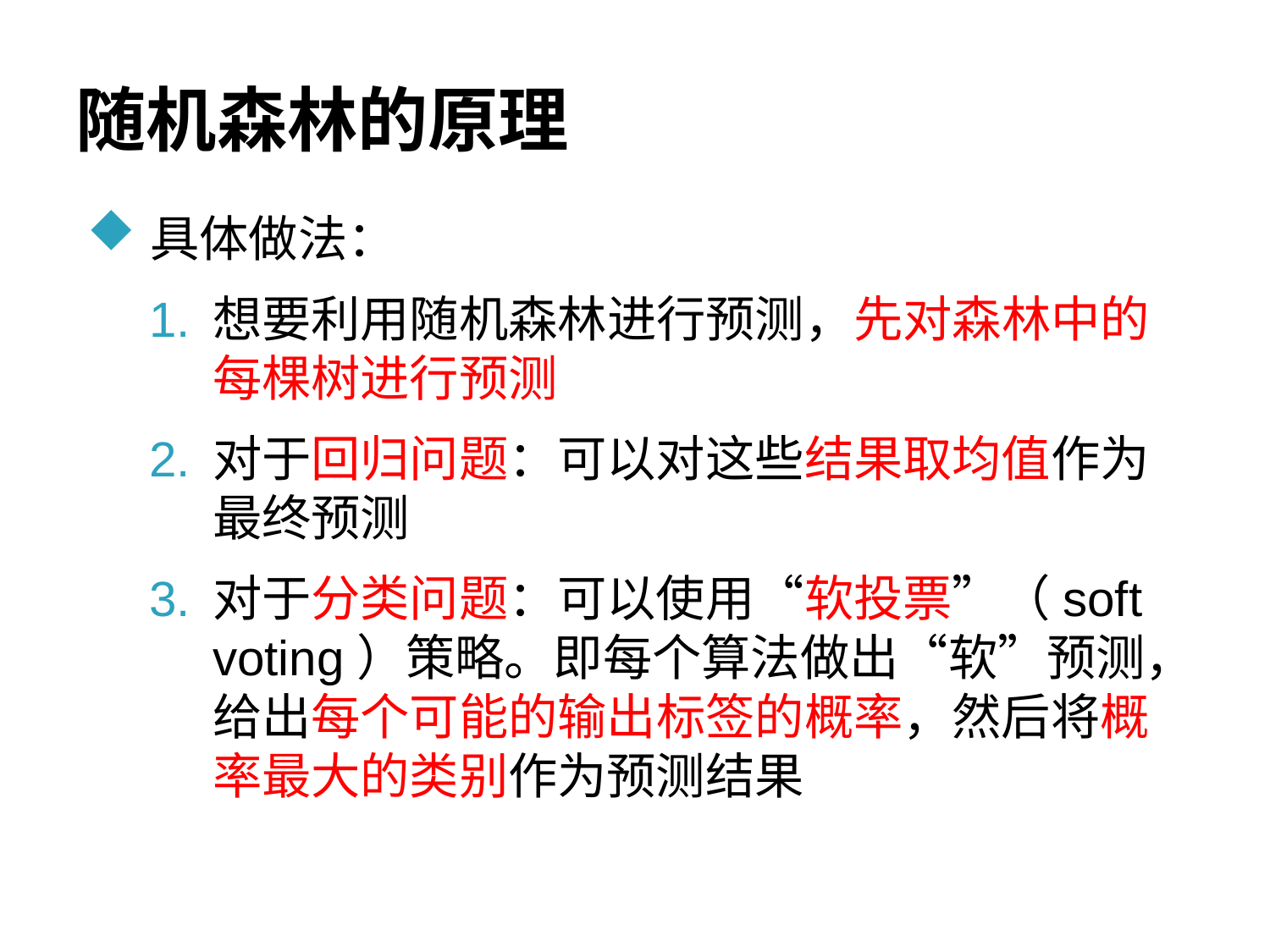

# 随机森林的原理
具体做法：
想要利用随机森林进行预测，先对森林中的每棵树进行预测
对于回归问题：可以对这些结果取均值作为最终预测
对于分类问题：可以使用“软投票”（soft voting）策略。即每个算法做出“软”预测，给出每个可能的输出标签的概率，然后将概率最大的类别作为预测结果